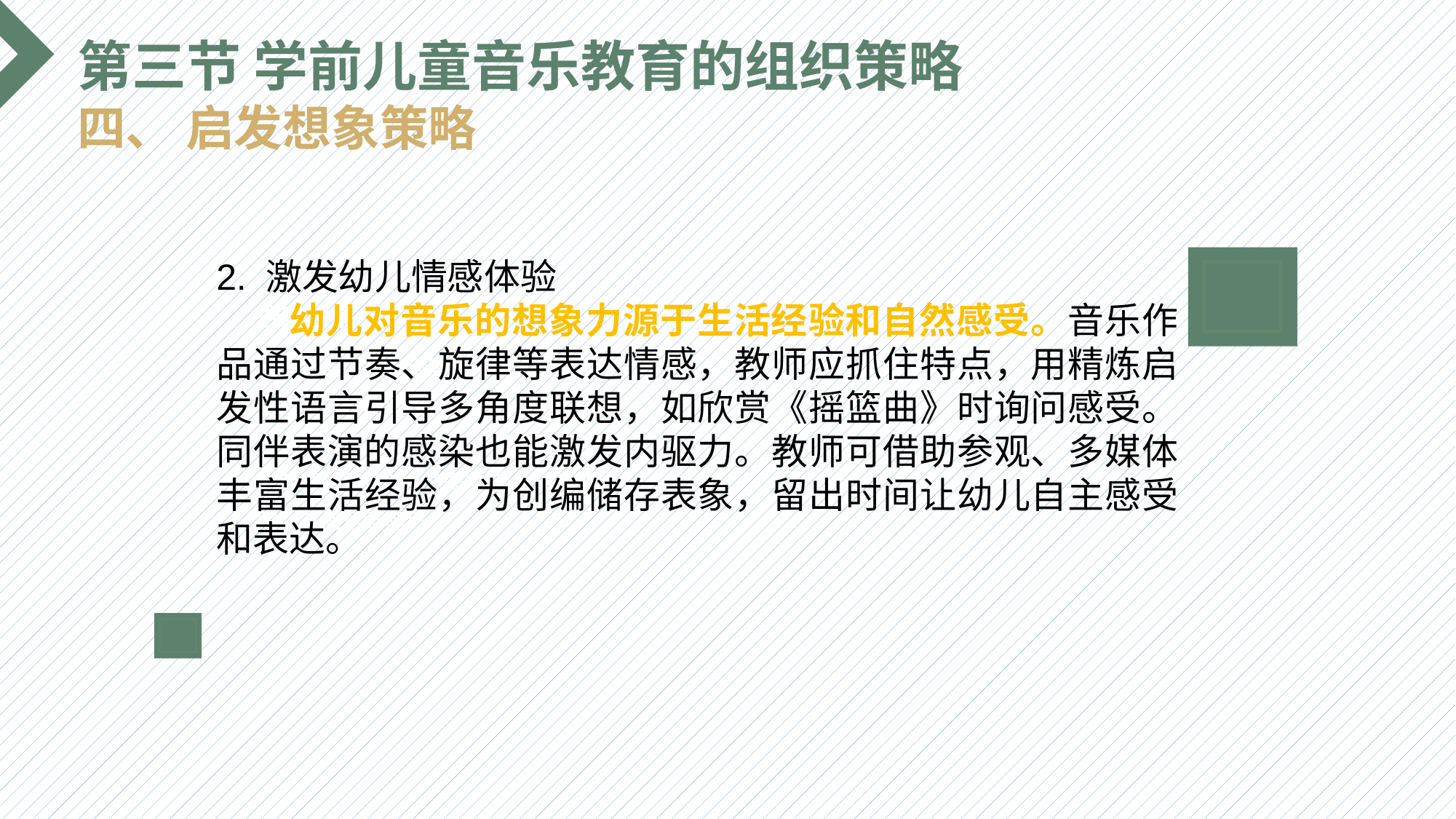

第三节 学前儿童音乐教育的组织策略
四、 启发想象策略

2. 激发幼儿情感体验
 幼儿对音乐的想象力源于生活经验和自然感受。音乐作品通过节奏、旋律等表达情感，教师应抓住特点，用精炼启发性语言引导多角度联想，如欣赏《摇篮曲》时询问感受。同伴表演的感染也能激发内驱力。教师可借助参观、多媒体丰富生活经验，为创编储存表象，留出时间让幼儿自主感受和表达。

选题背景
输入您的内容，请简要说明，言简意赅即可输入您的内容，请简要说明，言简意赅即可输入您的内容，请简要说明，言简意赅即可输入您的内容，请简要说明，言简意赅即可